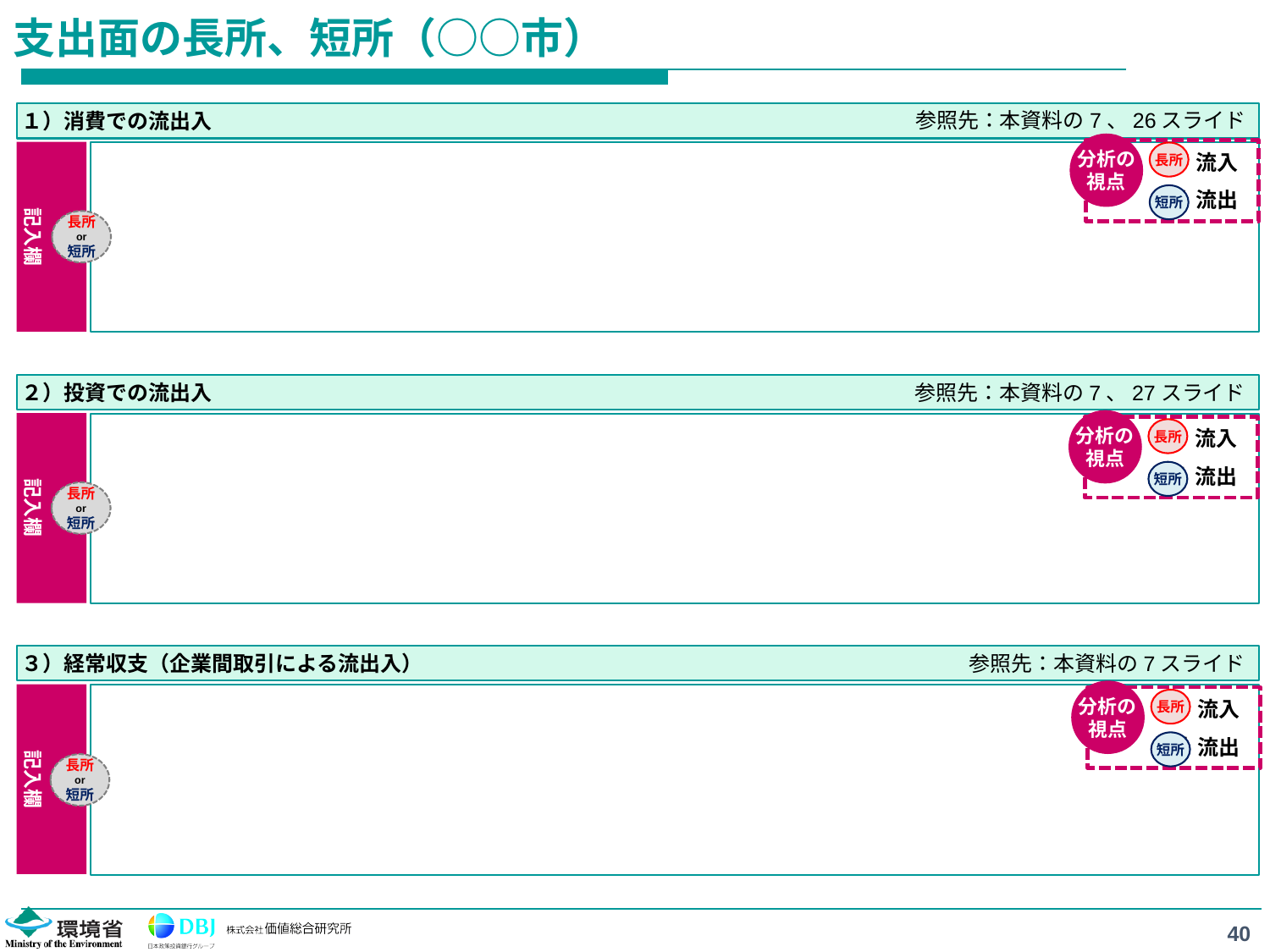

# 支出面の長所、短所（○○市）
参照先：本資料の7、26スライド
１）消費での流出入
分析の
視点
流入
流出
長所
短所
記入欄

長所
or
短所
参照先：本資料の7、27スライド
２）投資での流出入
分析の
視点
流入
流出
長所
短所
記入欄

長所
or
短所
参照先：本資料の7スライド
３）経常収支（企業間取引による流出入）
分析の
視点
流入
流出
長所
短所
記入欄

長所
or
短所
40